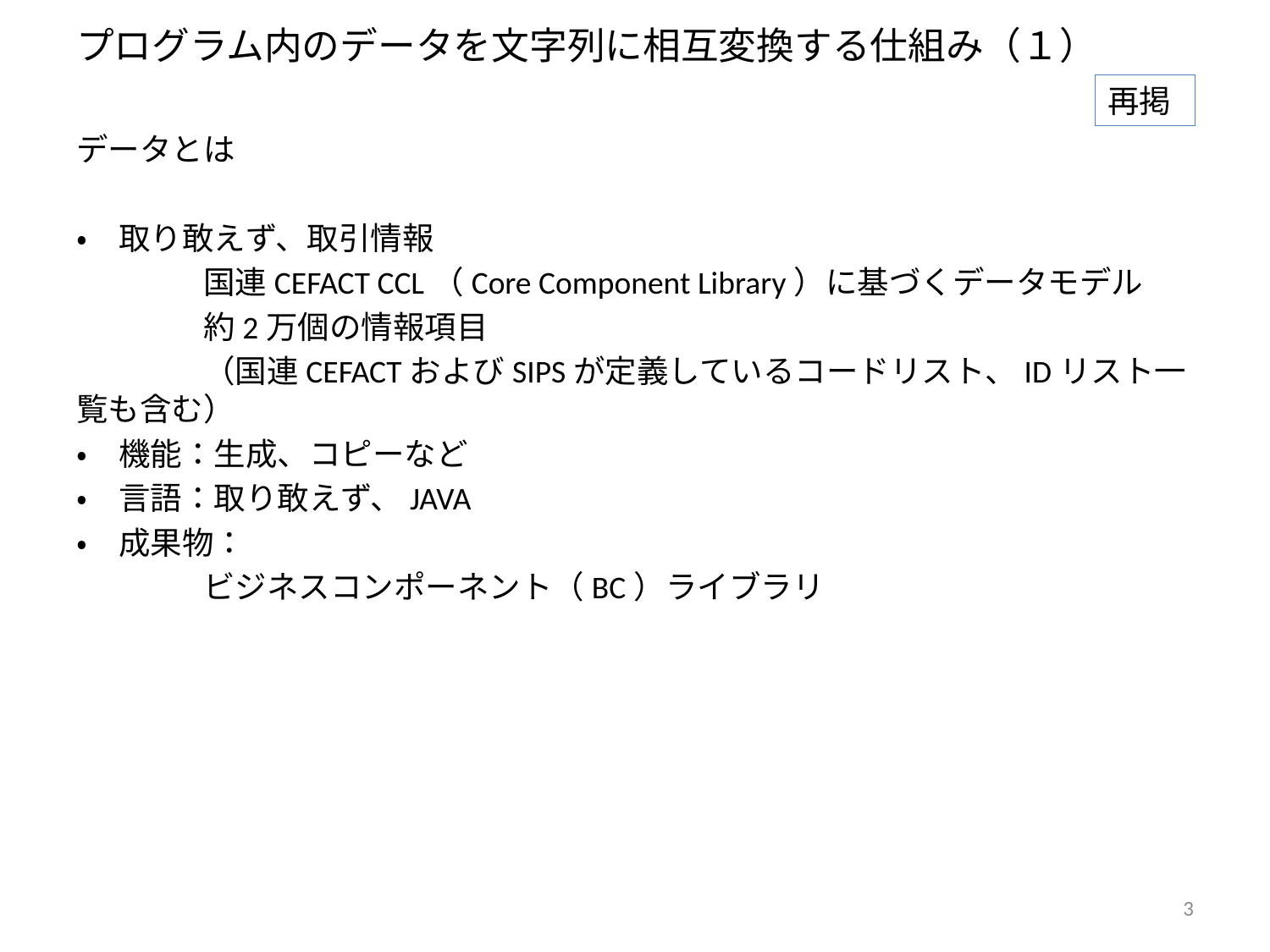

# プログラム内のデータを文字列に相互変換する仕組み（１）
再掲
データとは

・　取り敢えず、取引情報
　　　　国連CEFACT CCL（Core Component Library）に基づくデータモデル
　　　　約2万個の情報項目
	（国連CEFACTおよびSIPSが定義しているコードリスト、IDリスト一覧も含む）
・　機能：生成、コピーなど
・　言語：取り敢えず、JAVA
・　成果物：
　　　　ビジネスコンポーネント（BC）ライブラリ

3